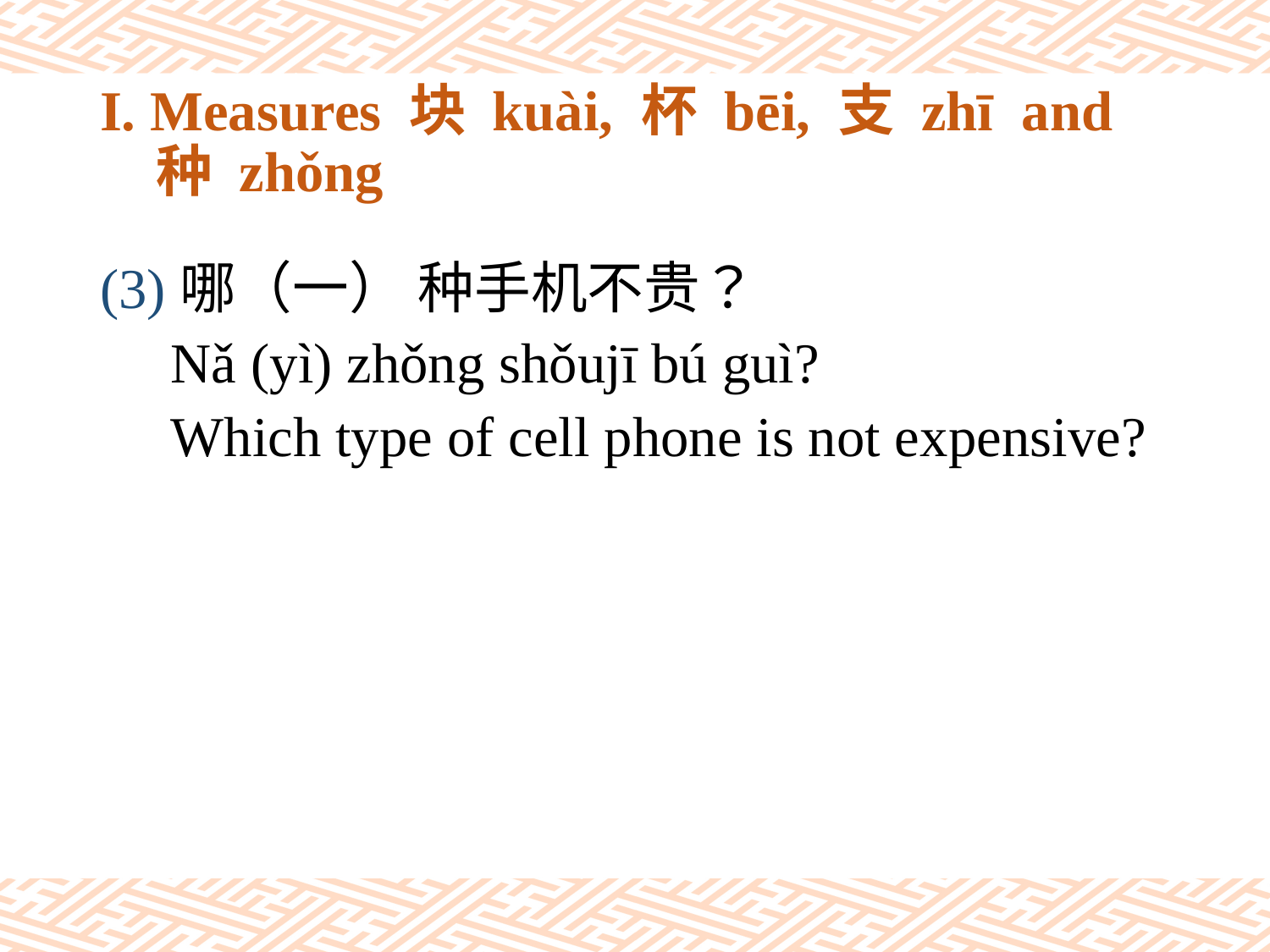

# I. Measures 块 kuài, 杯 bēi, 支 zhī  and 种 zhǒng
(3)哪（一） 种手机不贵？
     Nǎ (yì) zhǒng shǒujī bú guì?
     Which type of cell phone is not expensive?